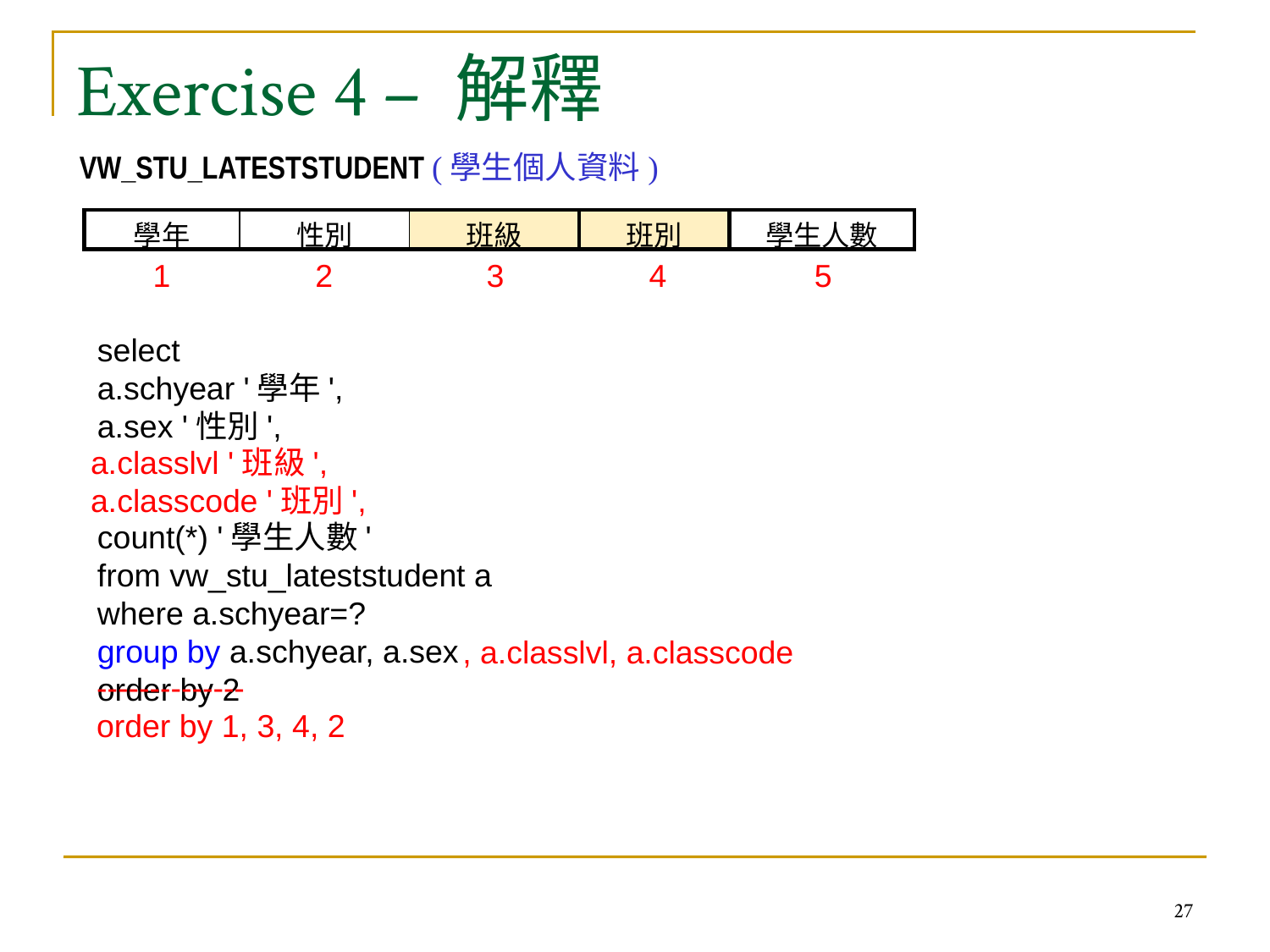

# Exercise 4 – 解釋
VW_STU_LATESTSTUDENT (學生個人資料)
| 學年 | 性別 | 班級 | 班別 | 學生人數 |
| --- | --- | --- | --- | --- |
1	    2	         3	             4	   5
select
a.schyear '學年',
a.sex '性別',

a.classlvl '班級',
a.classcode '班別',
count(*) '學生人數'
from vw_stu_lateststudent a
where a.schyear=?
group by a.schyear, a.sex
order by 2
, a.classlvl, a.classcode
--------------
order by 1, 3, 4, 2
27